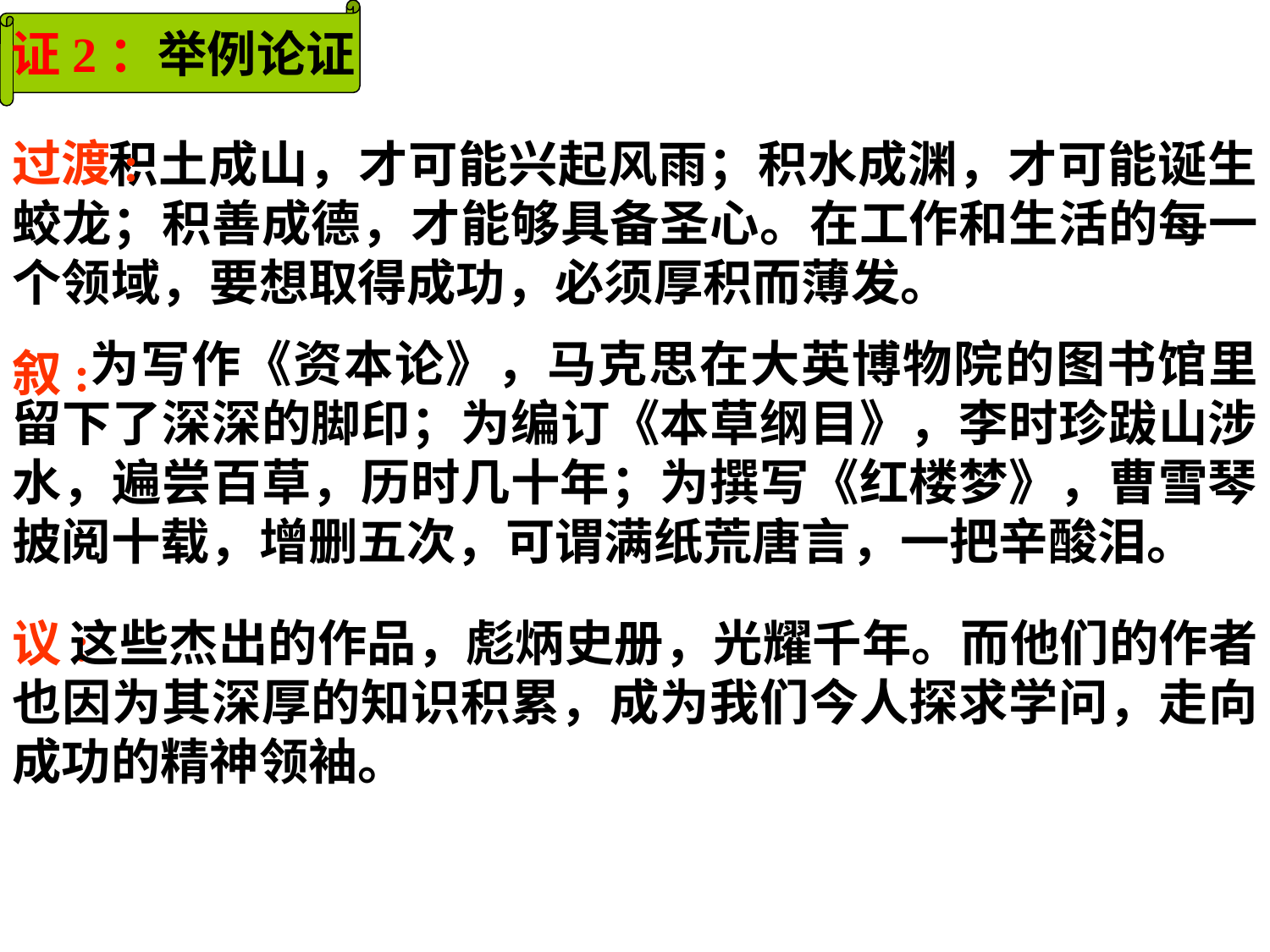

证2：举例论证
过渡:
       积土成山，才可能兴起风雨；积水成渊，才可能诞生蛟龙；积善成德，才能够具备圣心。在工作和生活的每一个领域，要想取得成功，必须厚积而薄发。
     为写作《资本论》，马克思在大英博物院的图书馆里留下了深深的脚印；为编订《本草纲目》，李时珍跋山涉水，遍尝百草，历时几十年；为撰写《红楼梦》，曹雪琴披阅十载，增删五次，可谓满纸荒唐言，一把辛酸泪。
叙:
议:
    这些杰出的作品，彪炳史册，光耀千年。而他们的作者也因为其深厚的知识积累，成为我们今人探求学问，走向成功的精神领袖。